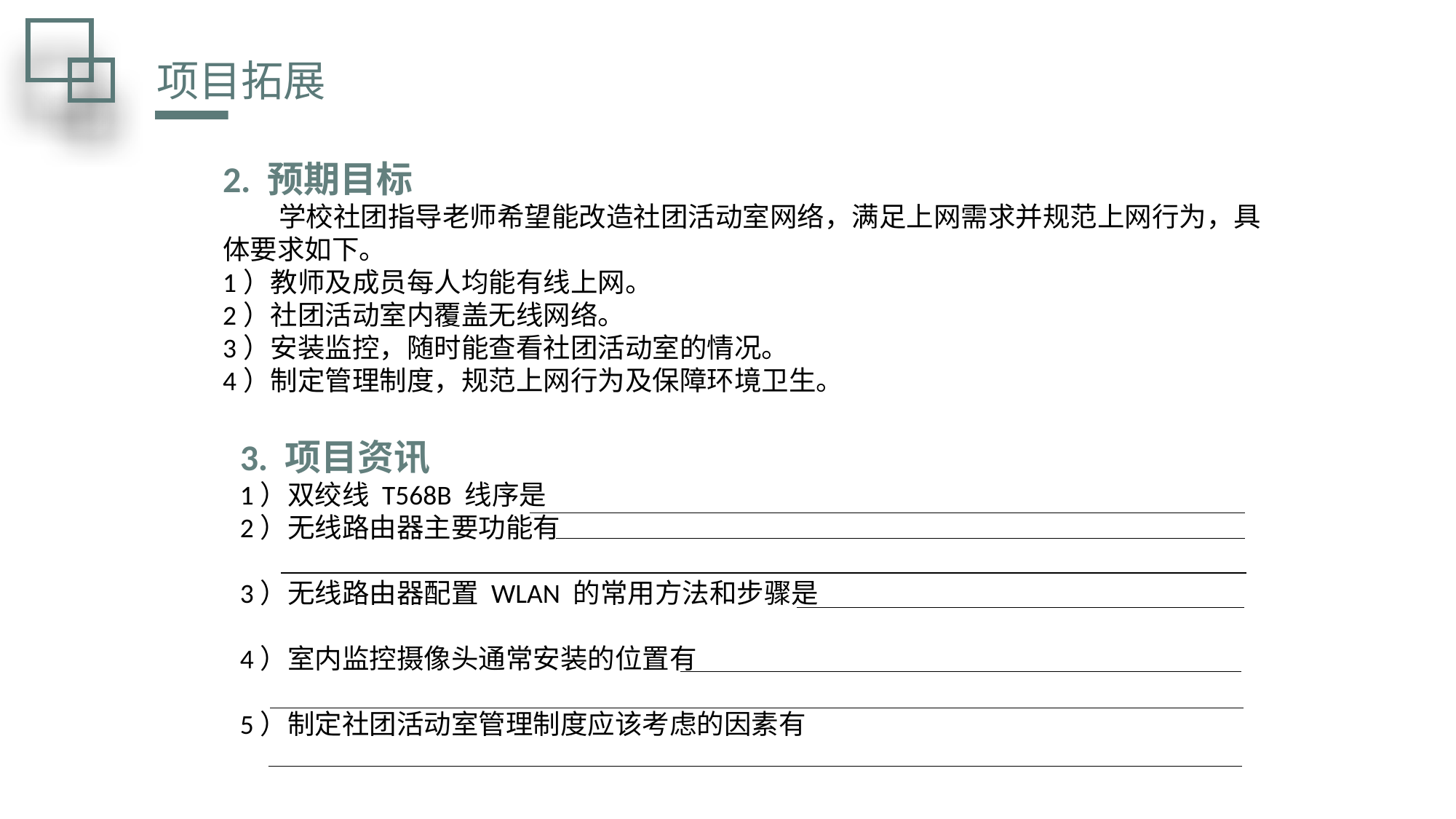

项目拓展

2. 预期目标
        学校社团指导老师希望能改造社团活动室网络，满足上网需求并规范上网行为，具
体要求如下。
1）教师及成员每人均能有线上网。
2）社团活动室内覆盖无线网络。
3）安装监控，随时能查看社团活动室的情况。
4）制定管理制度，规范上网行为及保障环境卫生。
3. 项目资讯
1）双绞线 T568B 线序是
2）无线路由器主要功能有

3）无线路由器配置 WLAN 的常用方法和步骤是

4）室内监控摄像头通常安装的位置有

5）制定社团活动室管理制度应该考虑的因素有